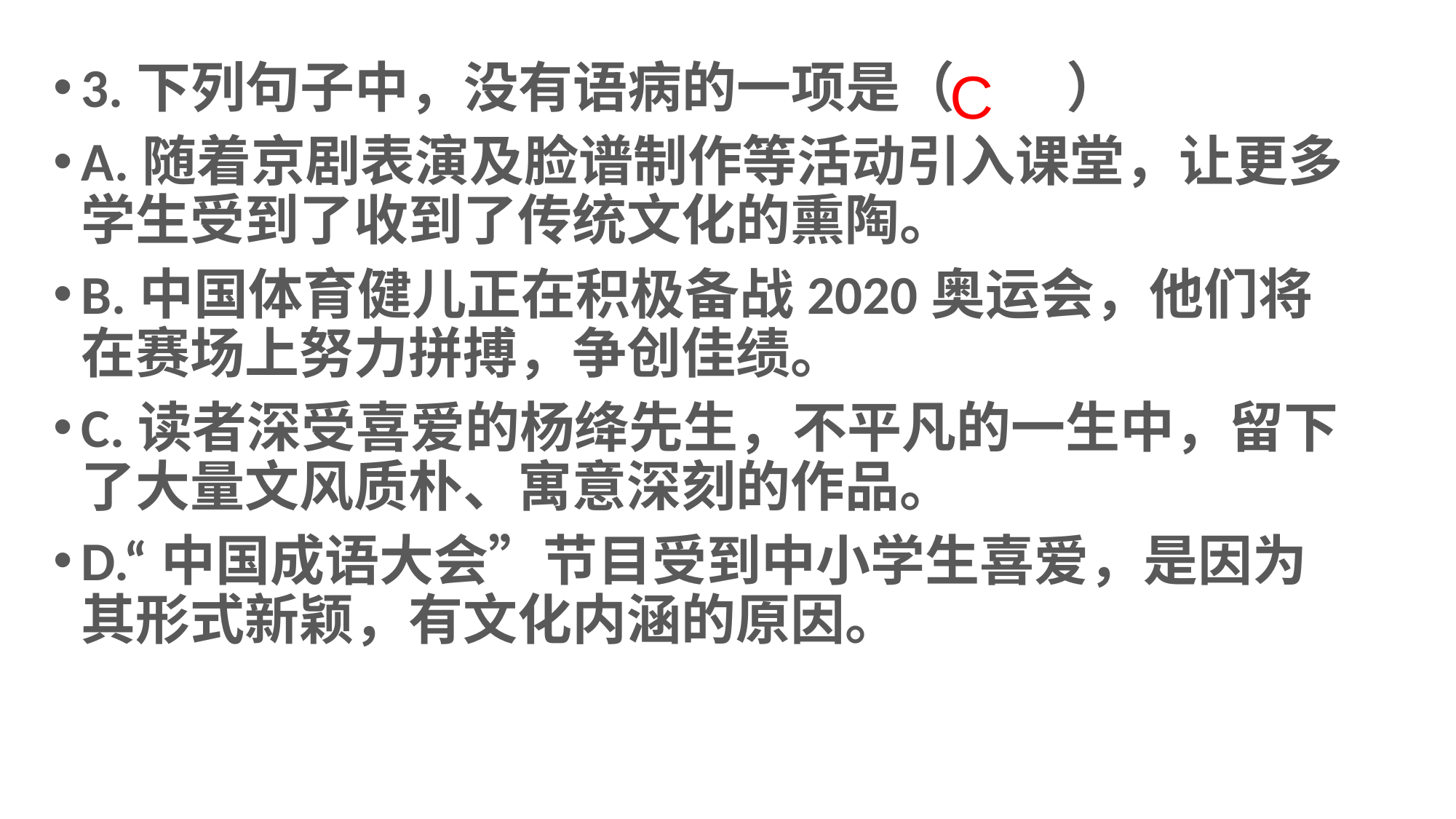

C
3.下列句子中，没有语病的一项是（         ）
A.随着京剧表演及脸谱制作等活动引入课堂，让更多学生受到了收到了传统文化的熏陶。
B.中国体育健儿正在积极备战2020奥运会，他们将在赛场上努力拼搏，争创佳绩。
C.读者深受喜爱的杨绛先生，不平凡的一生中，留下了大量文风质朴、寓意深刻的作品。
D.“中国成语大会”节目受到中小学生喜爱，是因为其形式新颖，有文化内涵的原因。